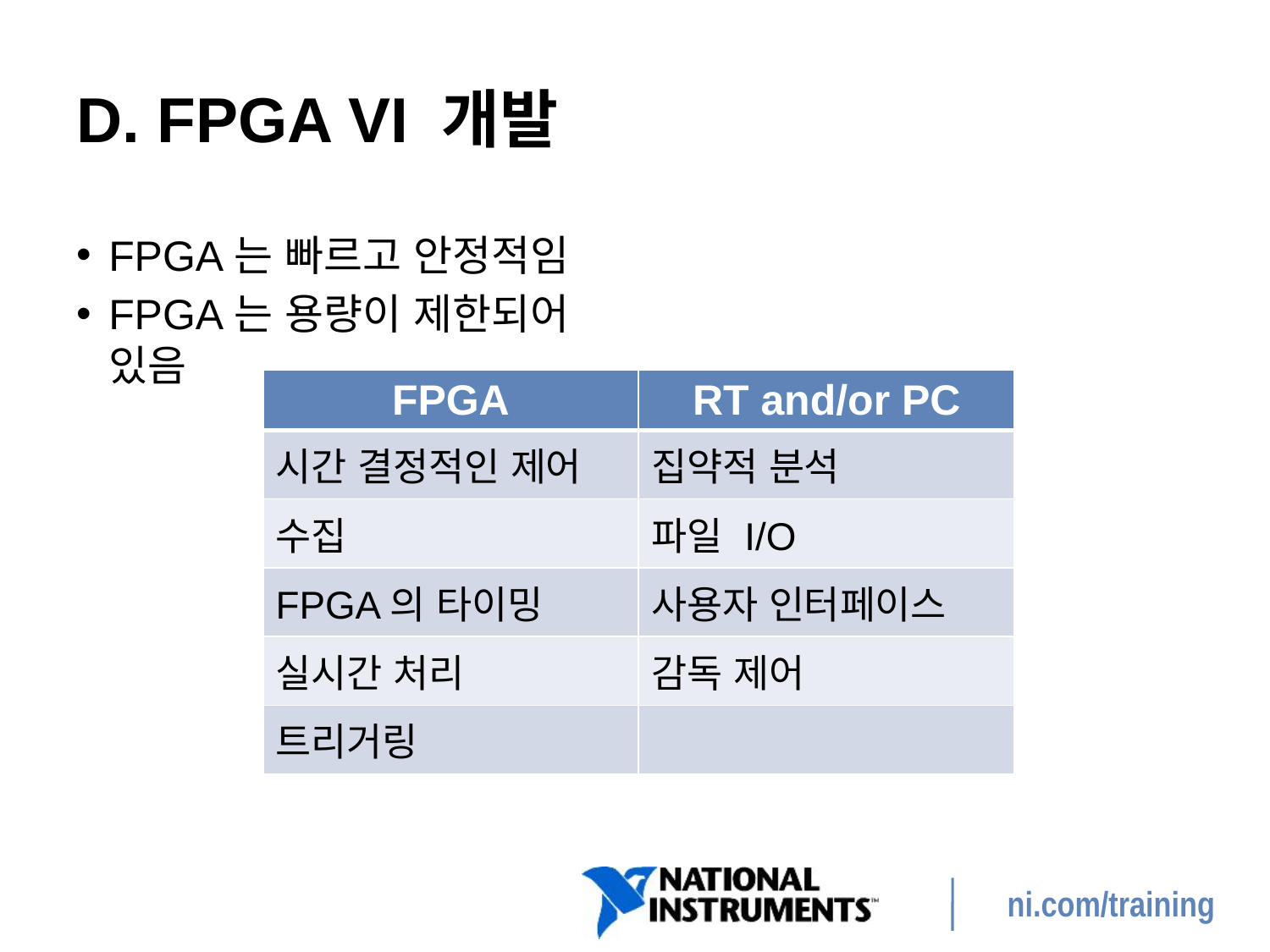

# D. FPGA VI 개발
FPGA는 빠르고 안정적임
FPGA는 용량이 제한되어 있음
| FPGA | RT and/or PC |
| --- | --- |
| 시간 결정적인 제어 | 집약적 분석 |
| 수집 | 파일 I/O |
| FPGA의 타이밍 | 사용자 인터페이스 |
| 실시간 처리 | 감독 제어 |
| 트리거링 |  |